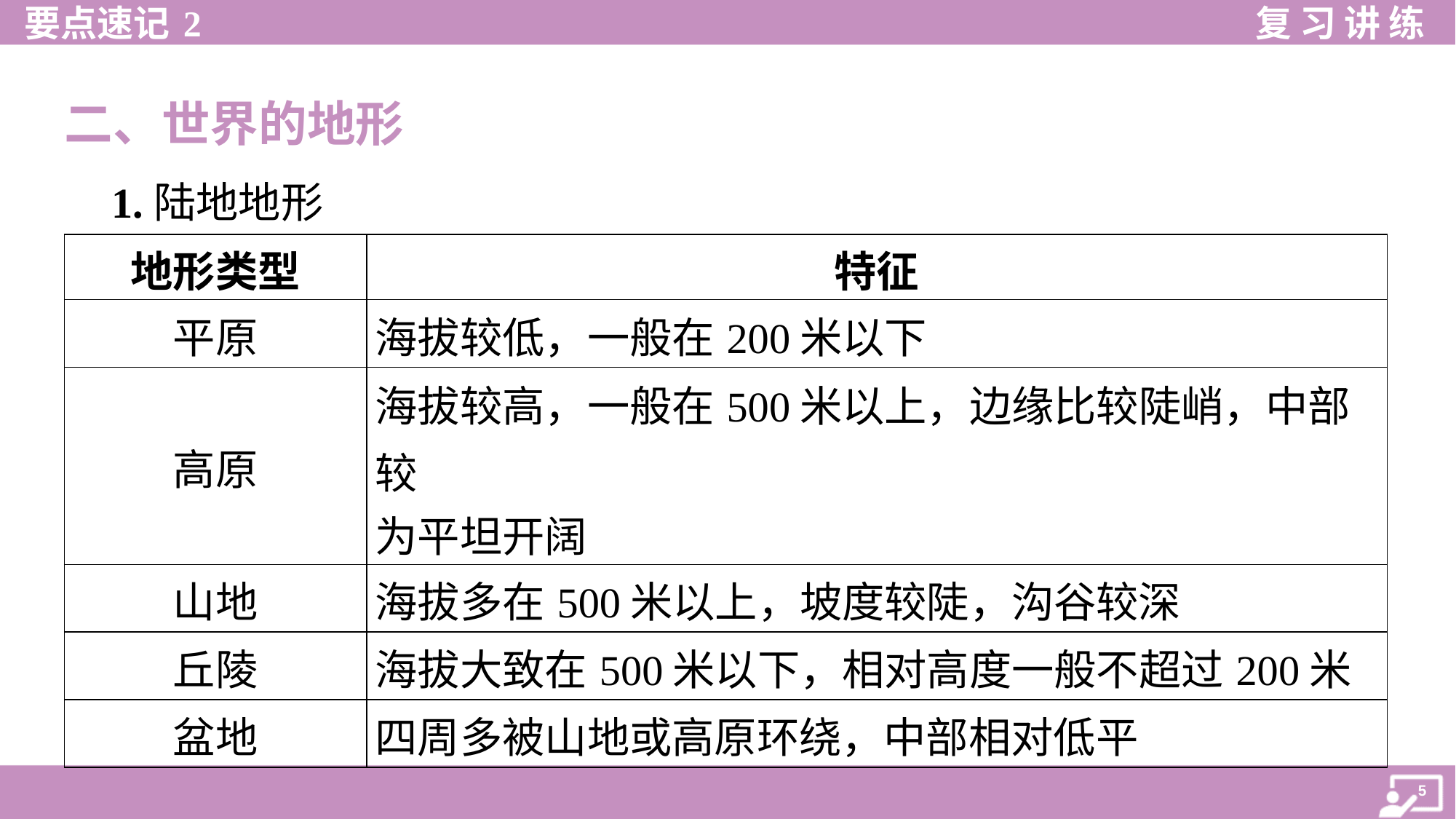

二、世界的地形
    1.陆地地形
| 地形类型 | 特征 |
| --- | --- |
| 平原 | 海拔较低，一般在200米以下 |
| 高原 | 海拔较高，一般在500米以上，边缘比较陡峭，中部较 为平坦开阔 |
| 山地 | 海拔多在500米以上，坡度较陡，沟谷较深 |
| 丘陵 | 海拔大致在500米以下，相对高度一般不超过200米 |
| 盆地 | 四周多被山地或高原环绕，中部相对低平 |